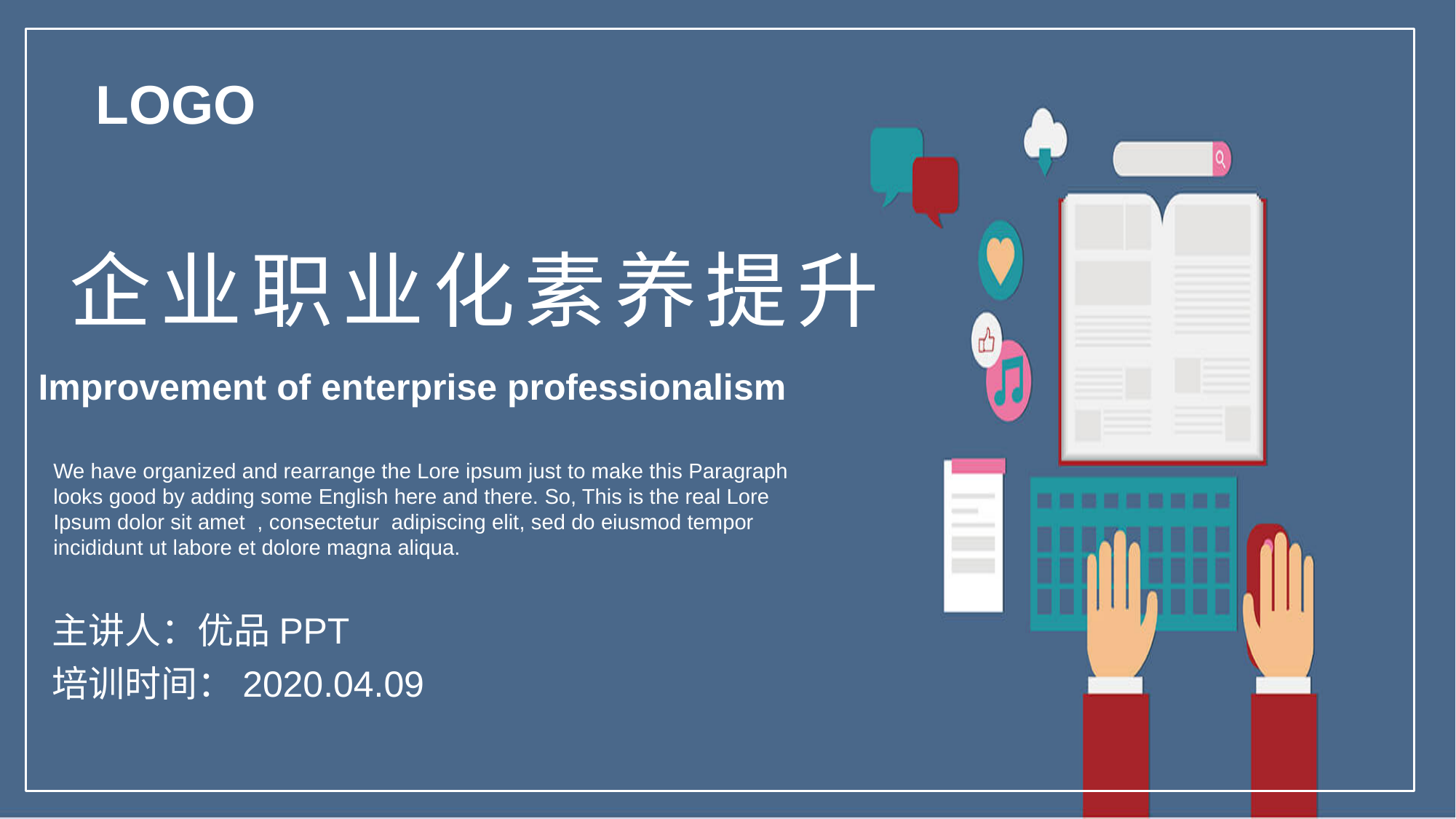

LOGO
企业职业化素养提升
Improvement of enterprise professionalism
We have organized and rearrange the Lore ipsum just to make this Paragraph looks good by adding some English here and there. So, This is the real Lore Ipsum dolor sit amet  , consectetur  adipiscing elit, sed do eiusmod tempor incididunt ut labore et dolore magna aliqua.
主讲人：优品PPT
培训时间：2020.04.09